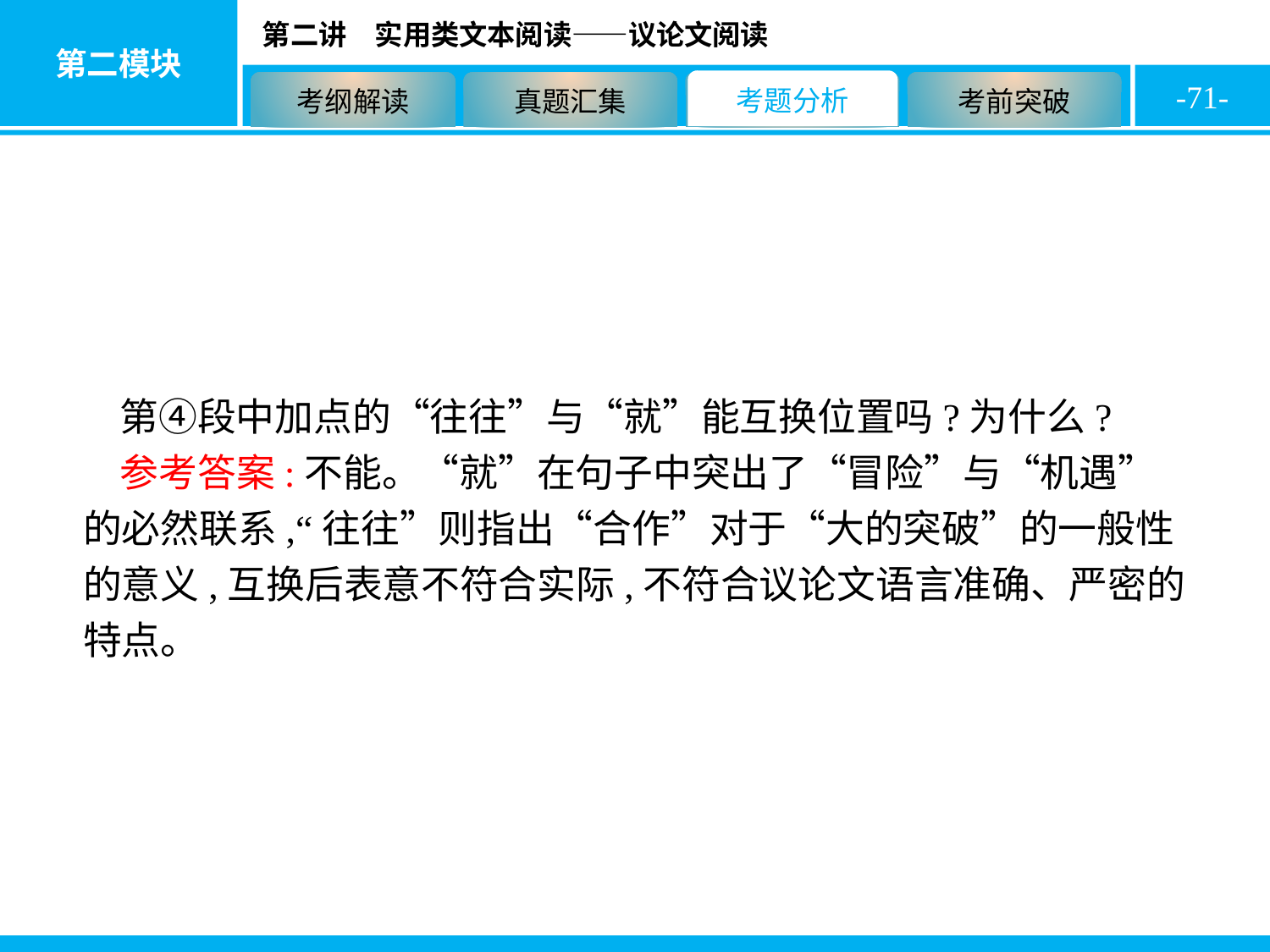

-71-
第④段中加点的“往往”与“就”能互换位置吗?为什么?
参考答案:不能。“就”在句子中突出了“冒险”与“机遇”的必然联系,“往往”则指出“合作”对于“大的突破”的一般性的意义,互换后表意不符合实际,不符合议论文语言准确、严密的特点。